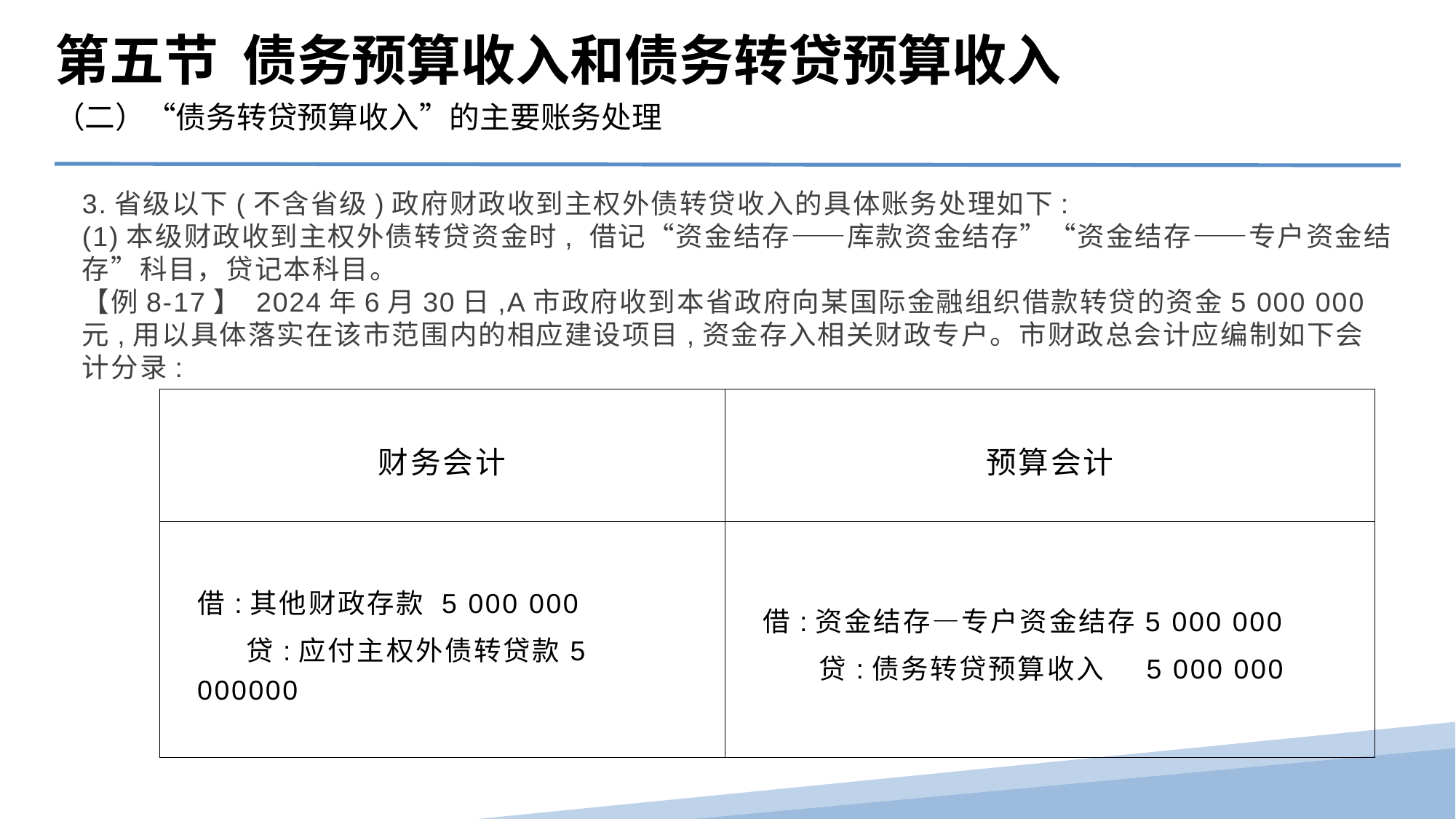

第五节  债务预算收入和债务转贷预算收入
（二）“债务转贷预算收入”的主要账务处理
3.省级以下(不含省级)政府财政收到主权外债转贷收入的具体账务处理如下:
(1)本级财政收到主权外债转贷资金时, 借记“资金结存――库款资金结存”“资金结存――专户资金结存”科目，贷记本科目。
【例8-17】 2024年6月30日,A市政府收到本省政府向某国际金融组织借款转贷的资金5 000 000元,用以具体落实在该市范围内的相应建设项目,资金存入相关财政专户。市财政总会计应编制如下会计分录:

| 财务会计 | 预算会计 |
| --- | --- |
| 借:其他财政存款 5 000 000 贷:应付主权外债转贷款5 000000 | 借:资金结存—专户资金结存5 000 000 贷:债务转贷预算收入 5 000 000 |